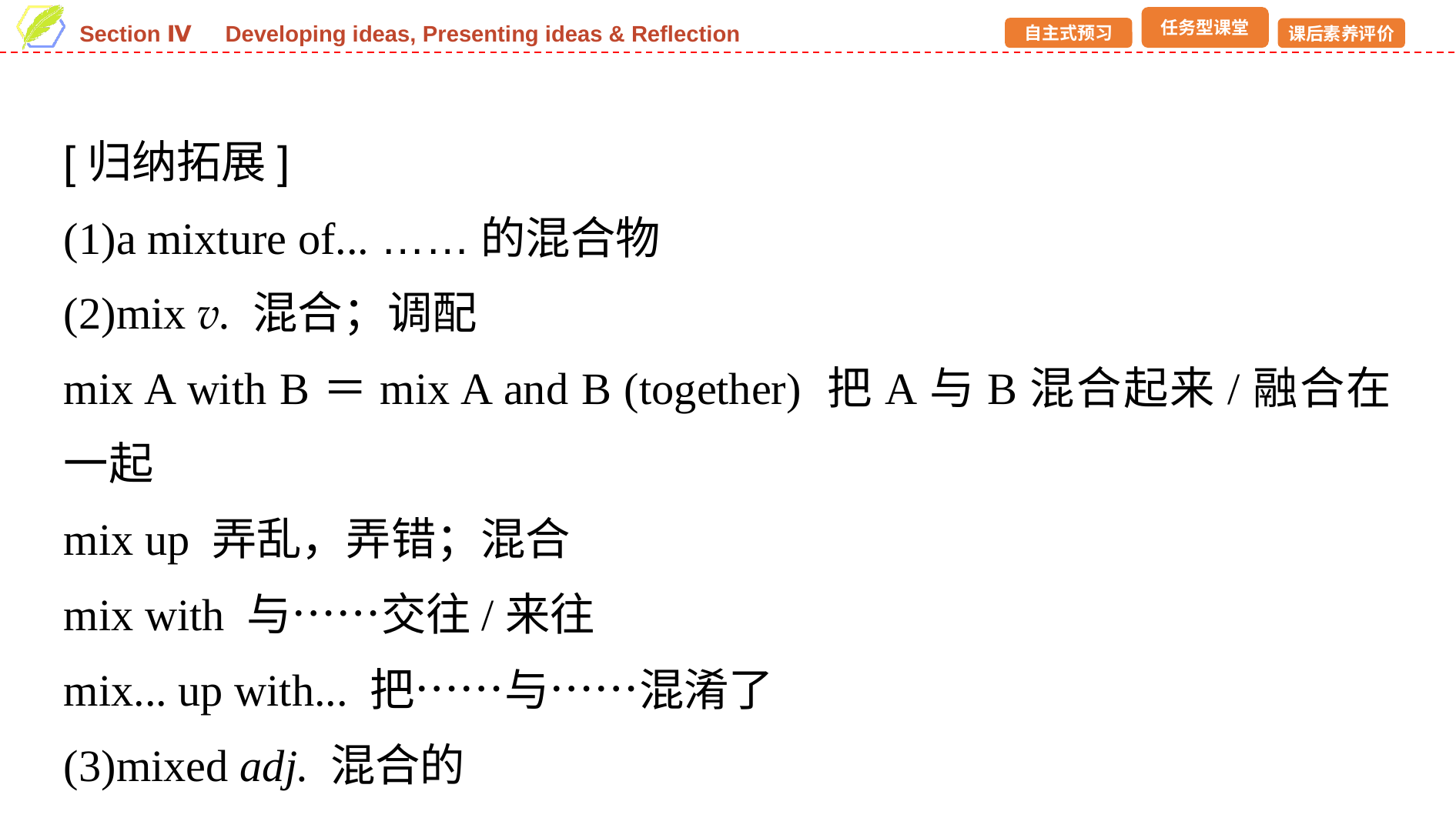

[归纳拓展]
(1)a mixture of... ……的混合物
(2)mix v. 混合；调配
mix A with B＝mix A and B (together) 把A与B混合起来/融合在一起
mix up 弄乱，弄错；混合
mix with 与……交往/来往
mix... up with... 把……与……混淆了
(3)mixed adj. 混合的